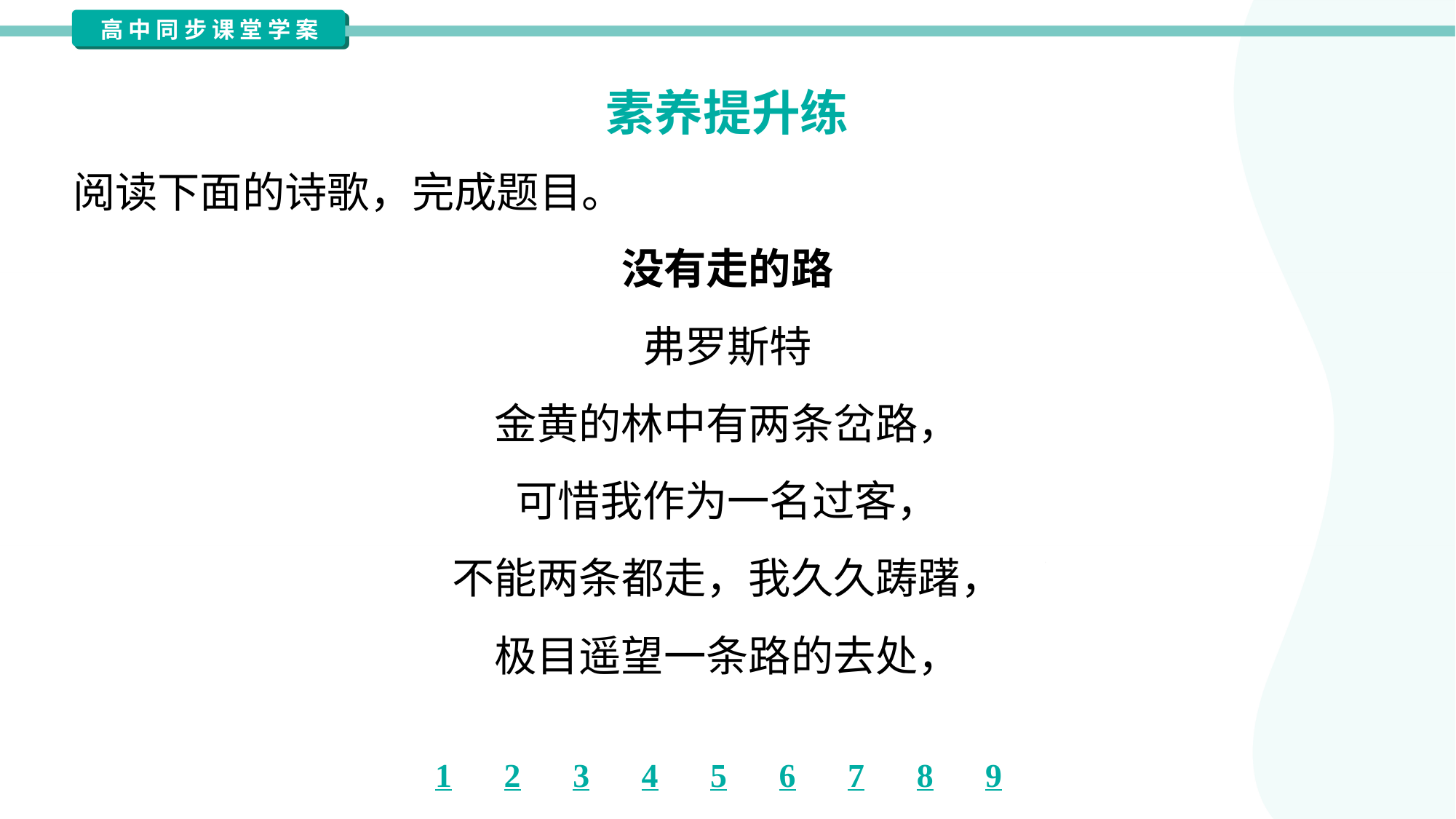

素养提升练
阅读下面的诗歌，完成题目。
没有走的路
弗罗斯特
金黄的林中有两条岔路，
可惜我作为一名过客，
不能两条都走，我久久踌躇，
极目遥望一条路的去处，